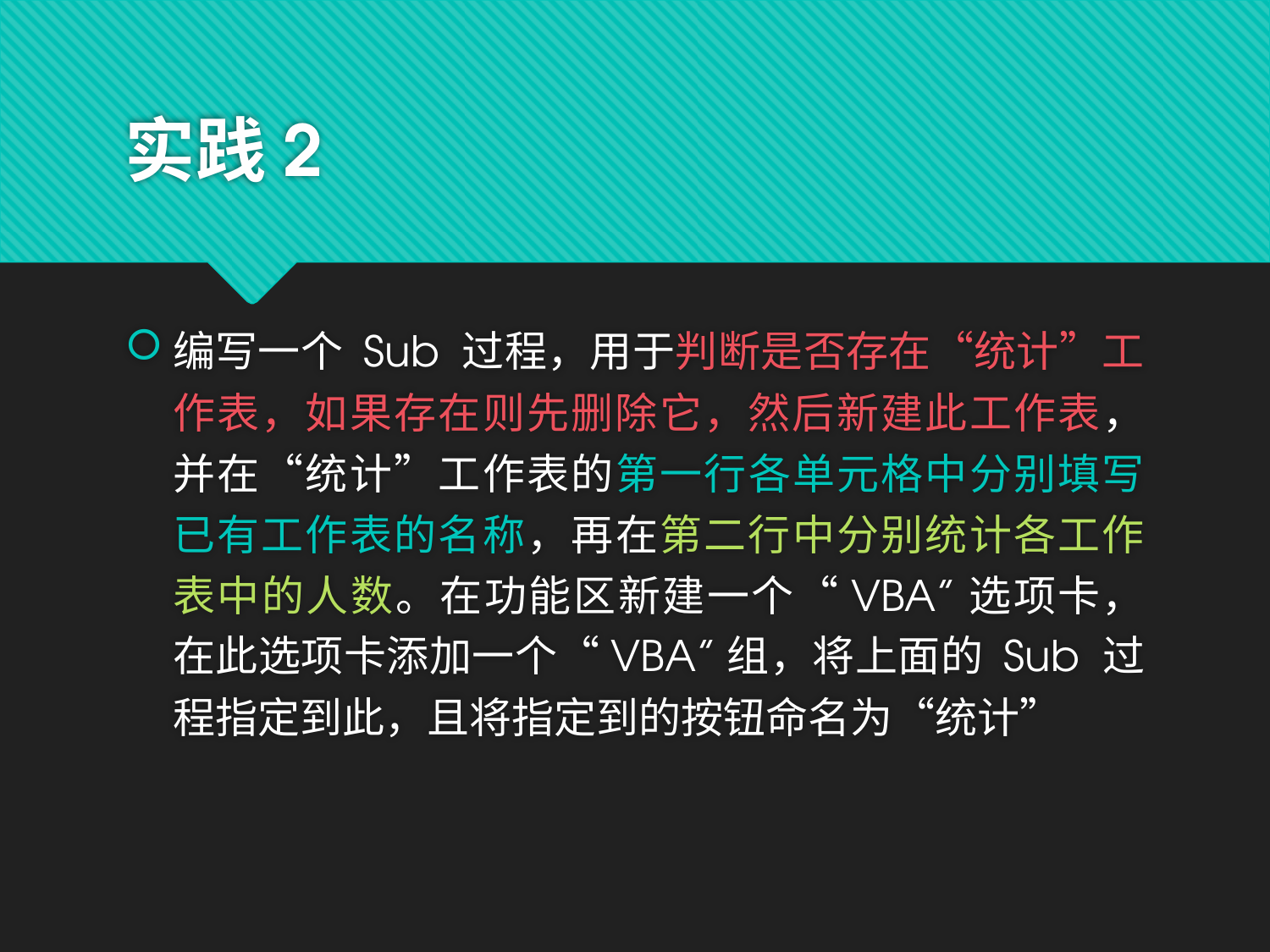

# 实践2
编写一个 Sub 过程，用于判断是否存在“统计”工作表，如果存在则先删除它，然后新建此工作表，并在“统计”工作表的第一行各单元格中分别填写已有工作表的名称，再在第二行中分别统计各工作表中的人数。在功能区新建一个“VBA”选项卡，在此选项卡添加一个“VBA”组，将上面的 Sub 过程指定到此，且将指定到的按钮命名为“统计”